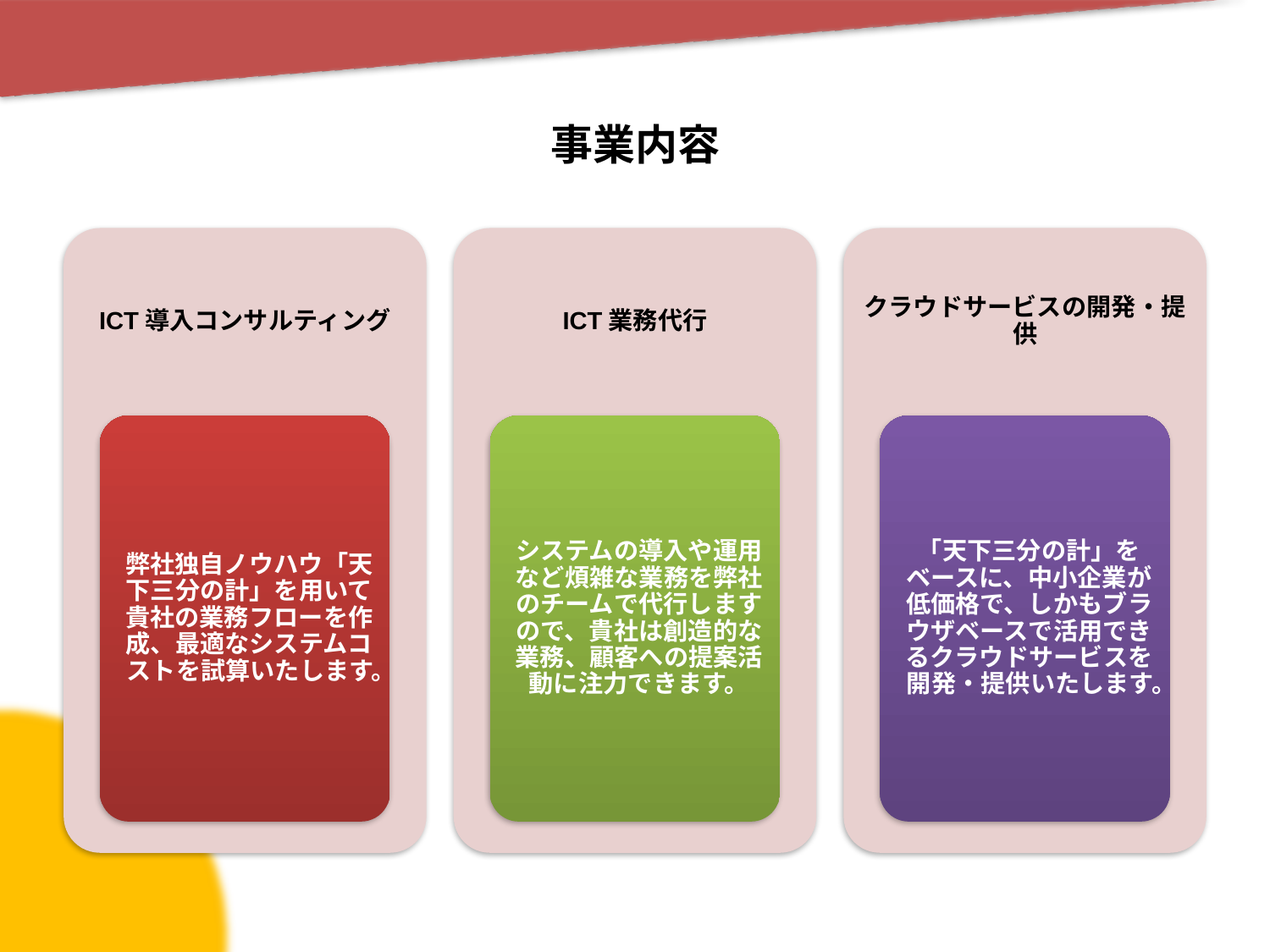

# 事業内容
ICT導入コンサルティング
弊社独自ノウハウ「天下三分の計」を用いて貴社の業務フローを作成、最適なシステムコストを試算いたします。
ICT業務代行
システムの導入や運用など煩雑な業務を弊社のチームで代行しますので、貴社は創造的な業務、顧客への提案活動に注力できます。
クラウドサービスの開発・提供
「天下三分の計」をベースに、中小企業が低価格で、しかもブラウザベースで活用できるクラウドサービスを開発・提供いたします。